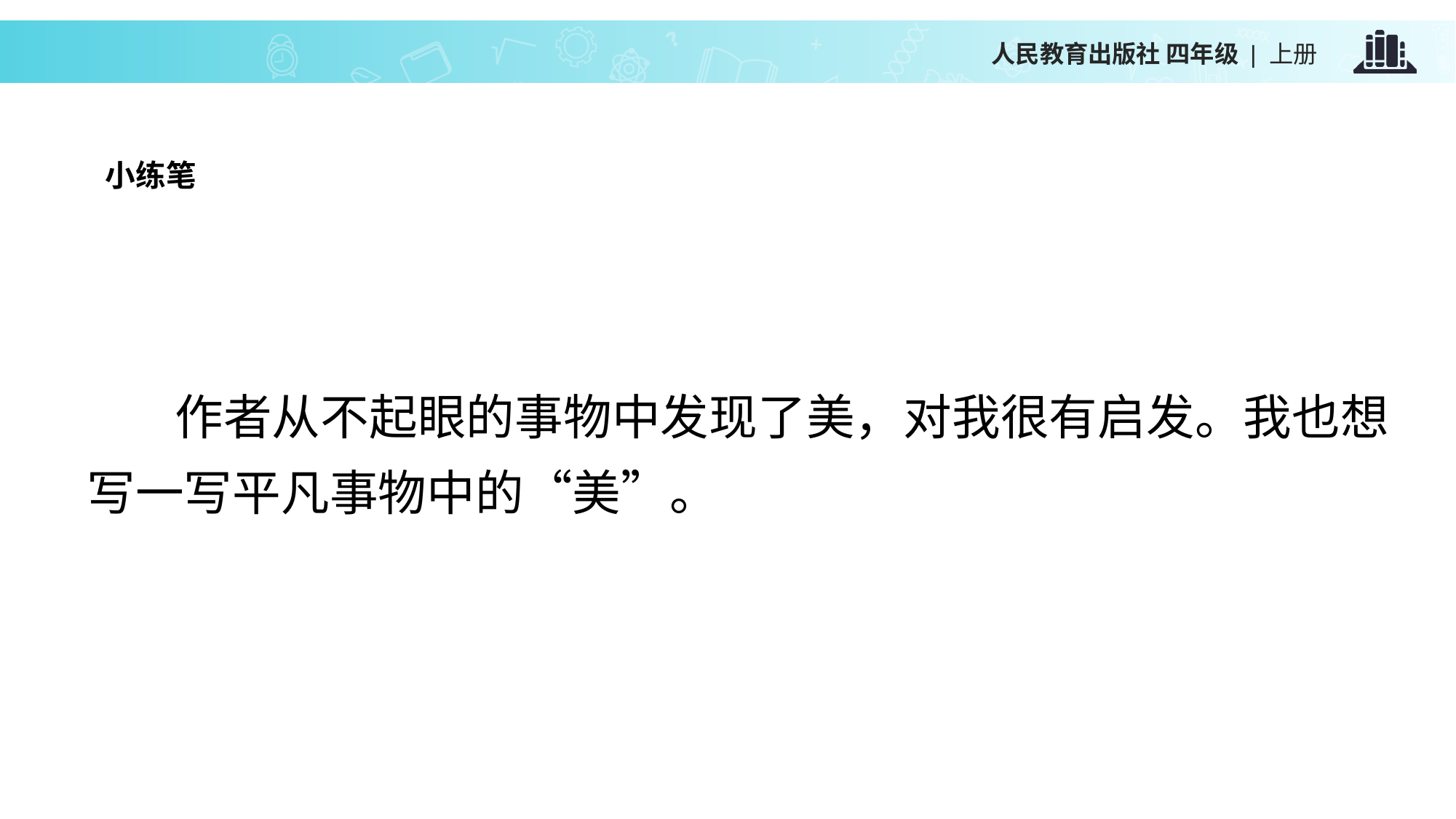

小练笔
       作者从不起眼的事物中发现了美，对我很有启发。我也想写一写平凡事物中的“美”。